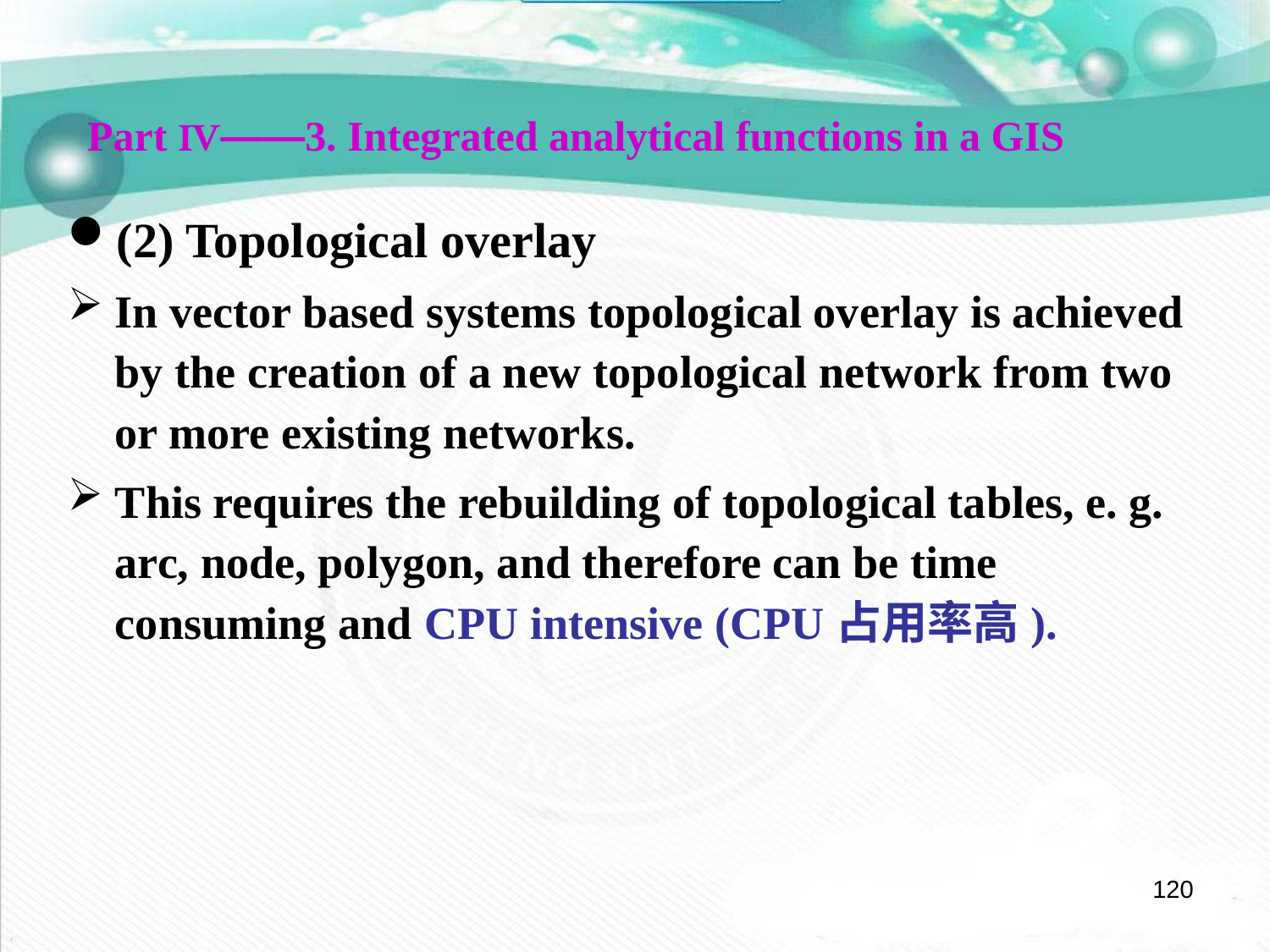

Part Ⅳ——3. Integrated analytical functions in a GIS
(2) Topological overlay
In vector based systems topological overlay is achieved by the creation of a new topological network from two or more existing networks.
This requires the rebuilding of topological tables, e. g. arc, node, polygon, and therefore can be time consuming and CPU intensive (CPU占用率高).
120